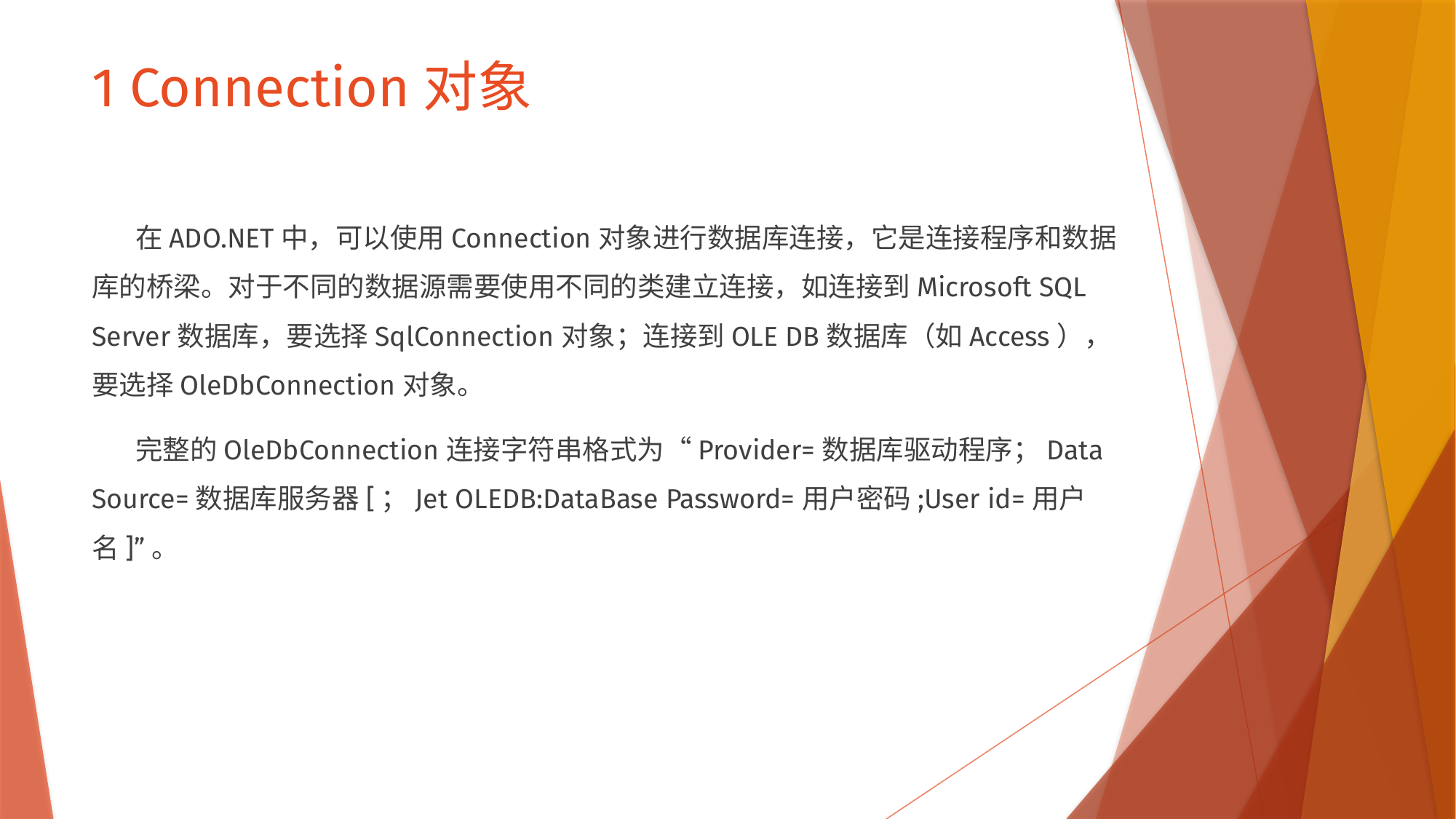

# 1 Connection对象
      在ADO.NET中，可以使用Connection对象进行数据库连接，它是连接程序和数据库的桥梁。对于不同的数据源需要使用不同的类建立连接，如连接到Microsoft SQL Server数据库，要选择SqlConnection对象；连接到OLE DB数据库（如Access），要选择OleDbConnection对象。
      完整的OleDbConnection连接字符串格式为“Provider=数据库驱动程序；Data Source=数据库服务器[；Jet OLEDB:DataBase Password=用户密码;User id=用户名]”。